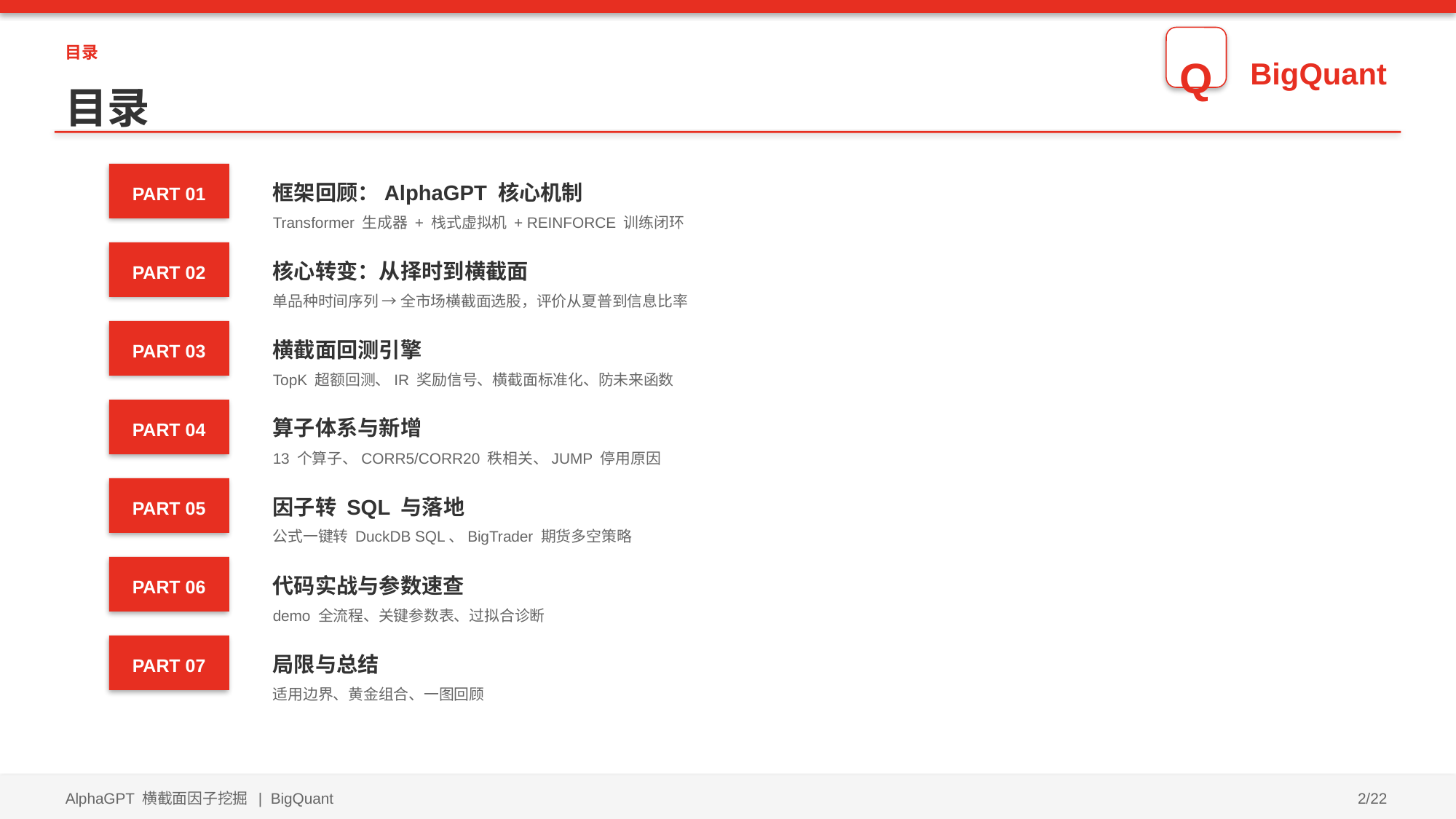

目录
Q
BigQuant
目录

框架回顾：AlphaGPT 核心机制
PART 01
Transformer 生成器 + 栈式虚拟机 + REINFORCE 训练闭环

核心转变：从择时到横截面
PART 02
单品种时间序列 → 全市场横截面选股，评价从夏普到信息比率

横截面回测引擎
PART 03
TopK 超额回测、IR 奖励信号、横截面标准化、防未来函数

算子体系与新增
PART 04
13 个算子、CORR5/CORR20 秩相关、JUMP 停用原因

因子转 SQL 与落地
PART 05
公式一键转 DuckDB SQL、BigTrader 期货多空策略

代码实战与参数速查
PART 06
demo 全流程、关键参数表、过拟合诊断

局限与总结
PART 07
适用边界、黄金组合、一图回顾

AlphaGPT 横截面因子挖掘  |  BigQuant
2/22